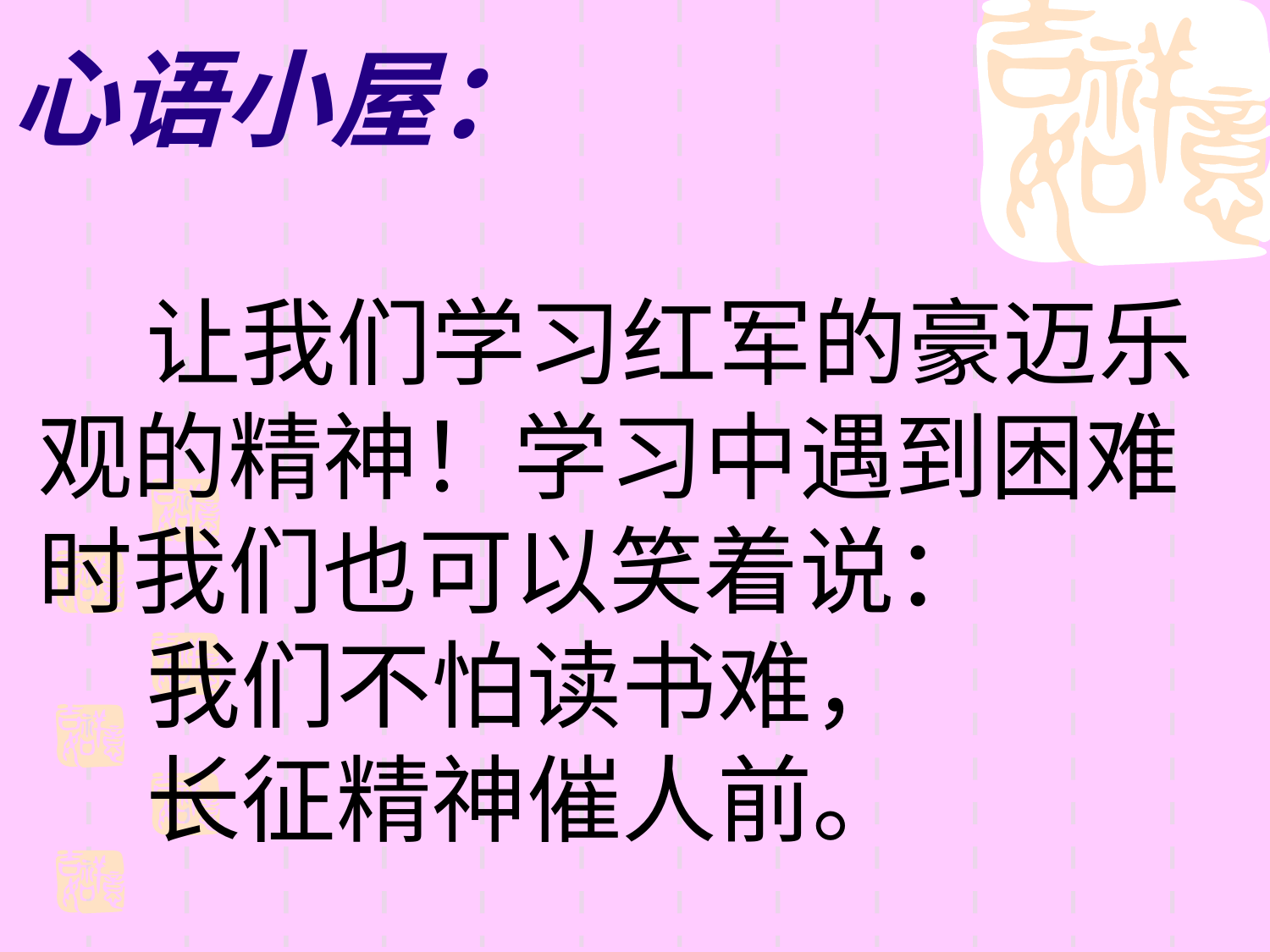

心语小屋：
    让我们学习红军的豪迈乐观的精神！学习中遇到困难时我们也可以笑着说：
    我们不怕读书难，
    长征精神催人前。